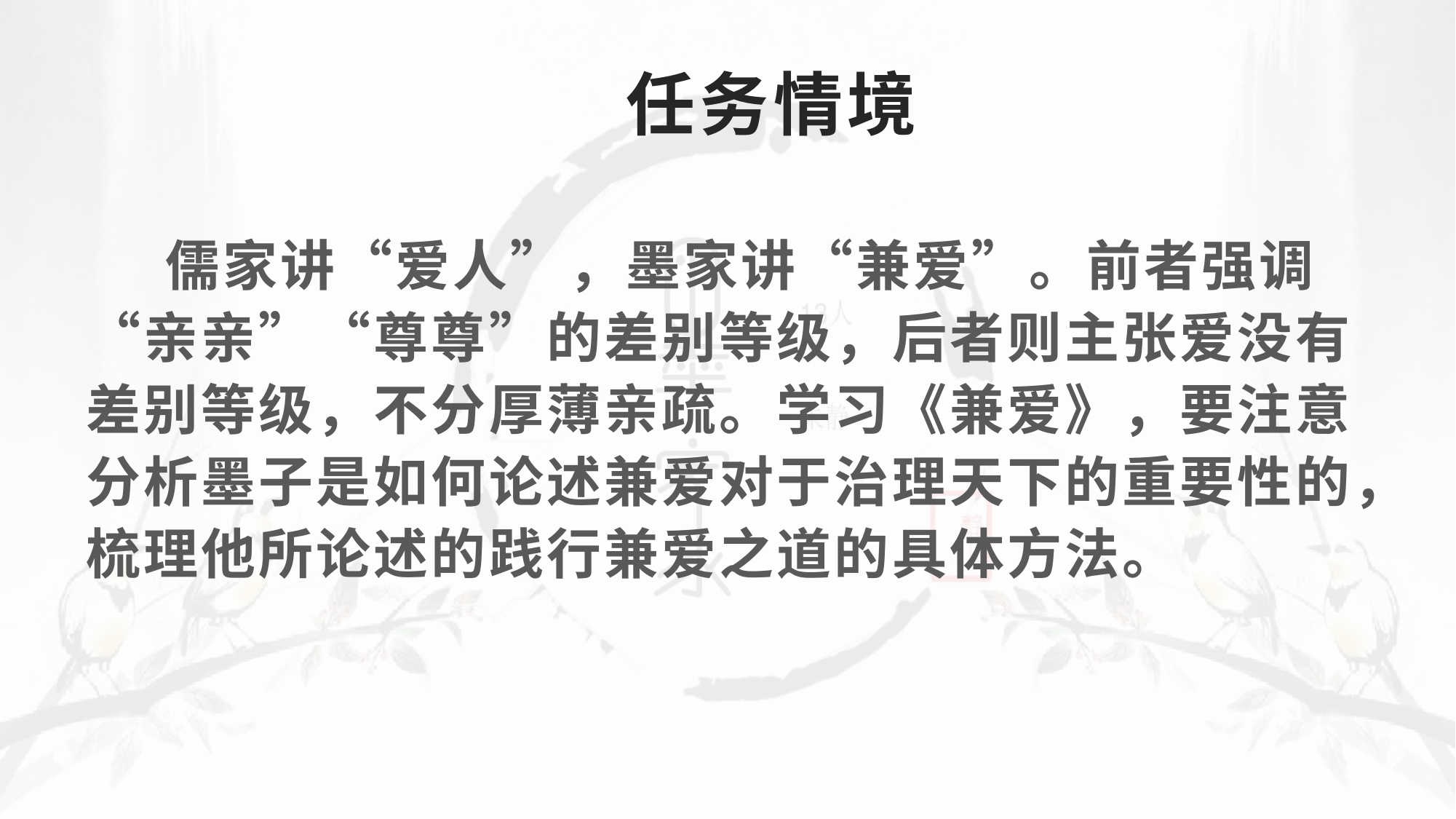

# 任务情境
     儒家讲“爱人”，墨家讲“兼爱”。前者强调“亲亲”“尊尊”的差别等级，后者则主张爱没有差别等级，不分厚薄亲疏。学习《兼爱》，要注意分析墨子是如何论述兼爱对于治理天下的重要性的，梳理他所论述的践行兼爱之道的具体方法。